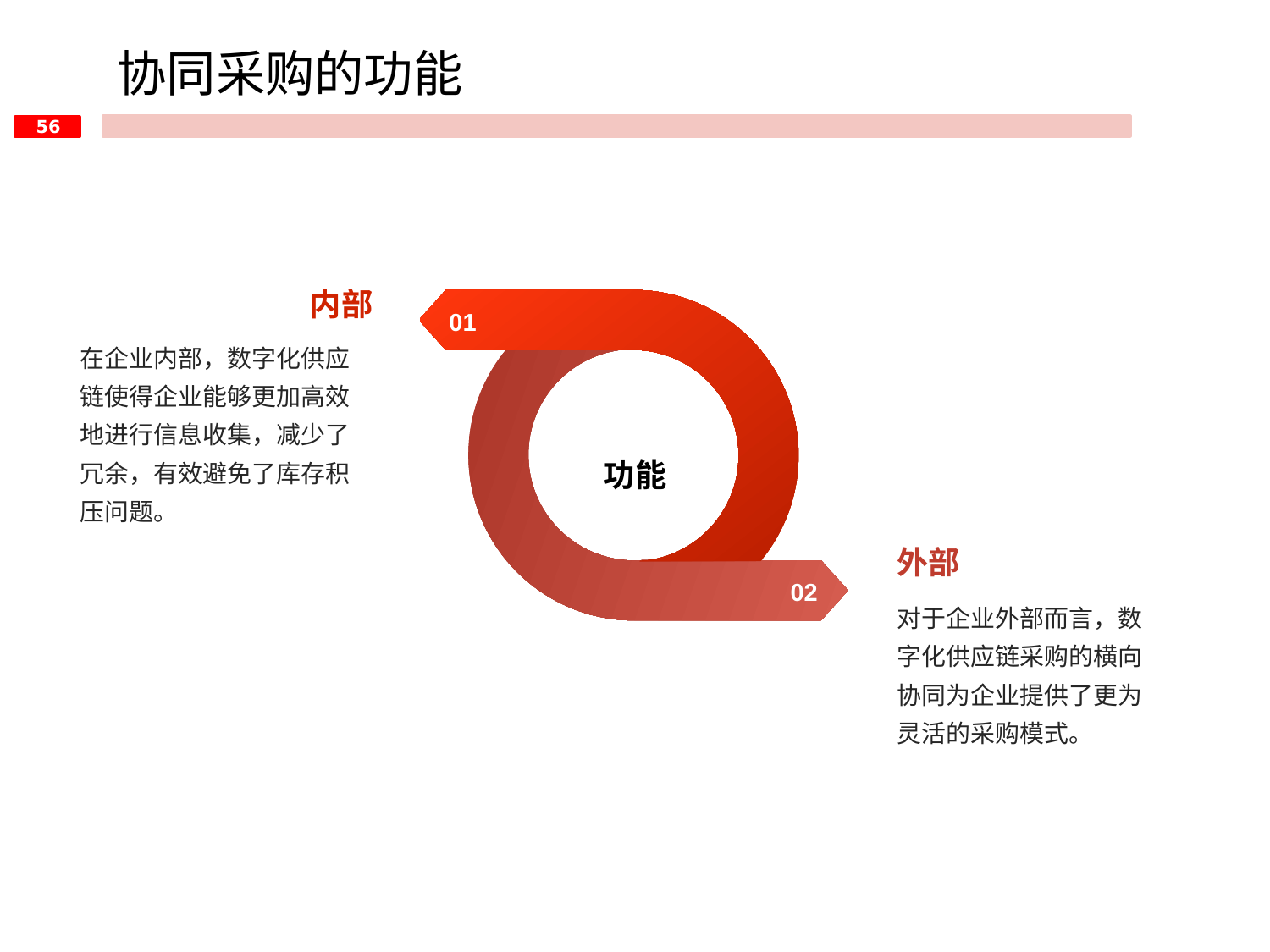

协同采购的功能
56
内部

01
在企业内部，数字化供应链使得企业能够更加高效地进行信息收集，减少了冗余，有效避免了库存积压问题。

功能
外部
02
对于企业外部而言，数字化供应链采购的横向协同为企业提供了更为灵活的采购模式。